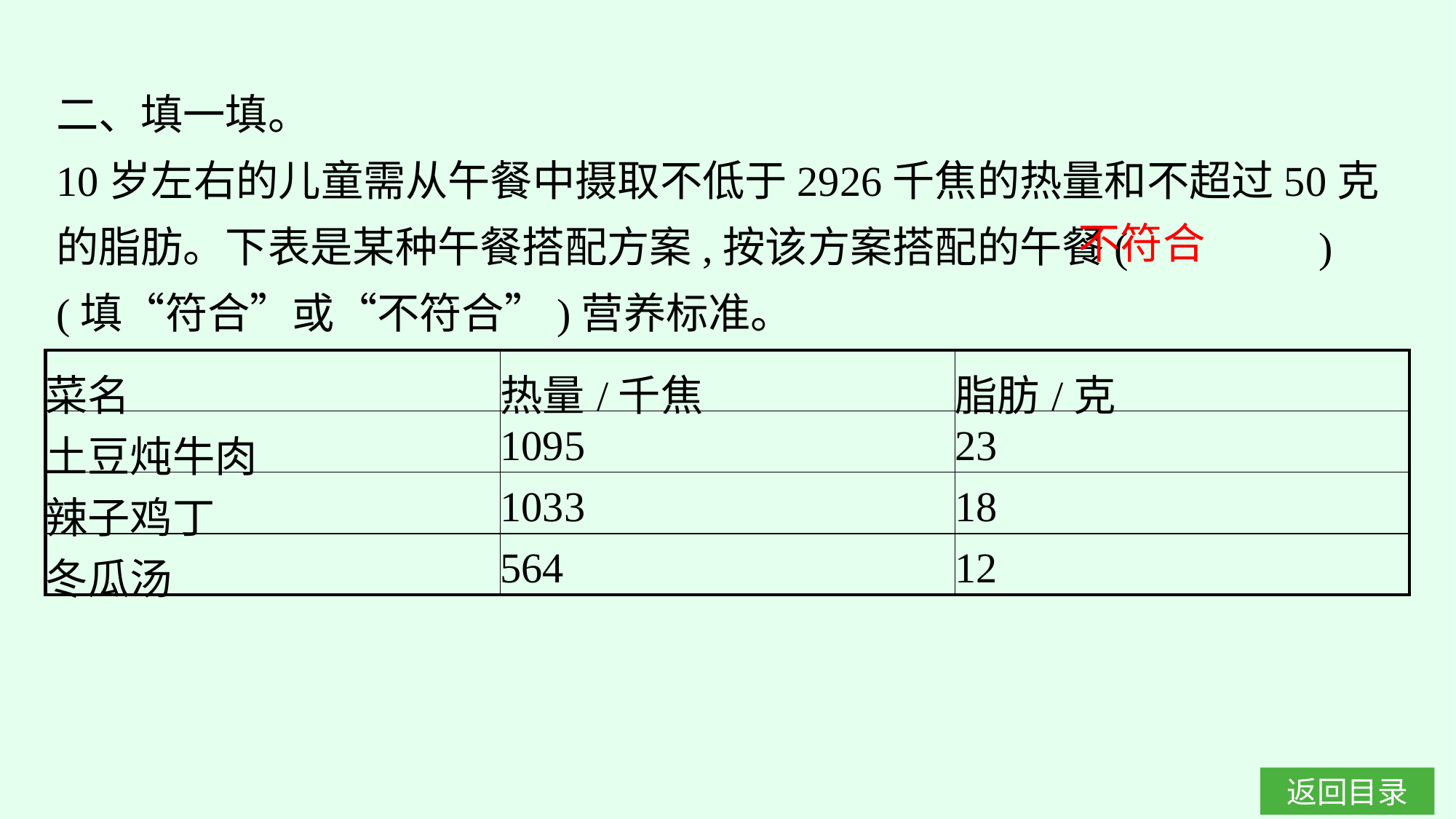

二、填一填。
10岁左右的儿童需从午餐中摄取不低于2926千焦的热量和不超过50克的脂肪。下表是某种午餐搭配方案,按该方案搭配的午餐(　　　　)(填“符合”或“不符合”)营养标准。
不符合
| 菜名 | 热量/千焦 | 脂肪/克 |
| --- | --- | --- |
| 土豆炖牛肉 | 1095 | 23 |
| 辣子鸡丁 | 1033 | 18 |
| 冬瓜汤 | 564 | 12 |